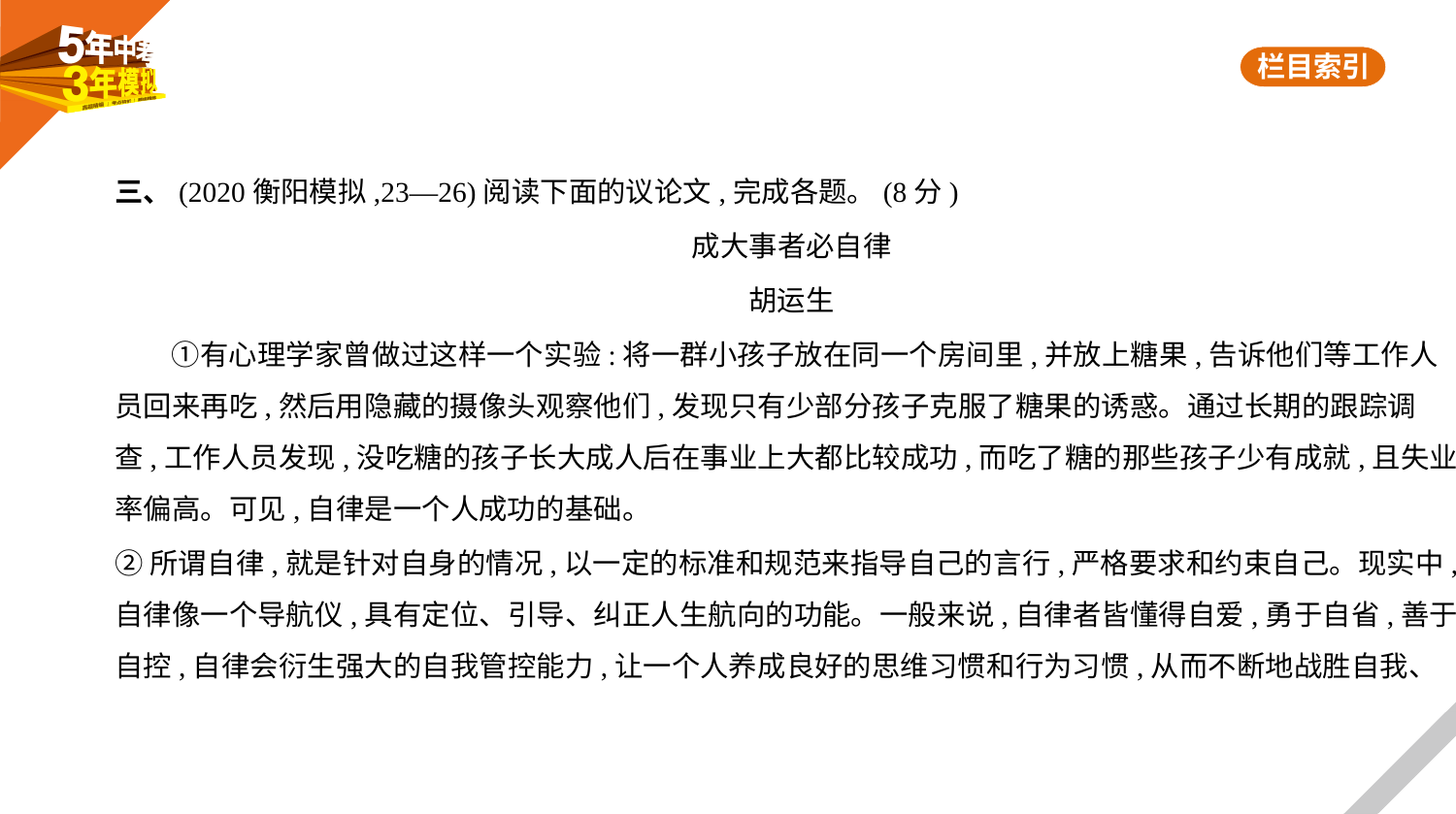

三、(2020衡阳模拟,23—26)阅读下面的议论文,完成各题。(8分)
成大事者必自律
胡运生
　　①有心理学家曾做过这样一个实验:将一群小孩子放在同一个房间里,并放上糖果,告诉他们等工作人
员回来再吃,然后用隐藏的摄像头观察他们,发现只有少部分孩子克服了糖果的诱惑。通过长期的跟踪调
查,工作人员发现,没吃糖的孩子长大成人后在事业上大都比较成功,而吃了糖的那些孩子少有成就,且失业
率偏高。可见,自律是一个人成功的基础。
②所谓自律,就是针对自身的情况,以一定的标准和规范来指导自己的言行,严格要求和约束自己。现实中,
自律像一个导航仪,具有定位、引导、纠正人生航向的功能。一般来说,自律者皆懂得自爱,勇于自省,善于
自控,自律会衍生强大的自我管控能力,让一个人养成良好的思维习惯和行为习惯,从而不断地战胜自我、